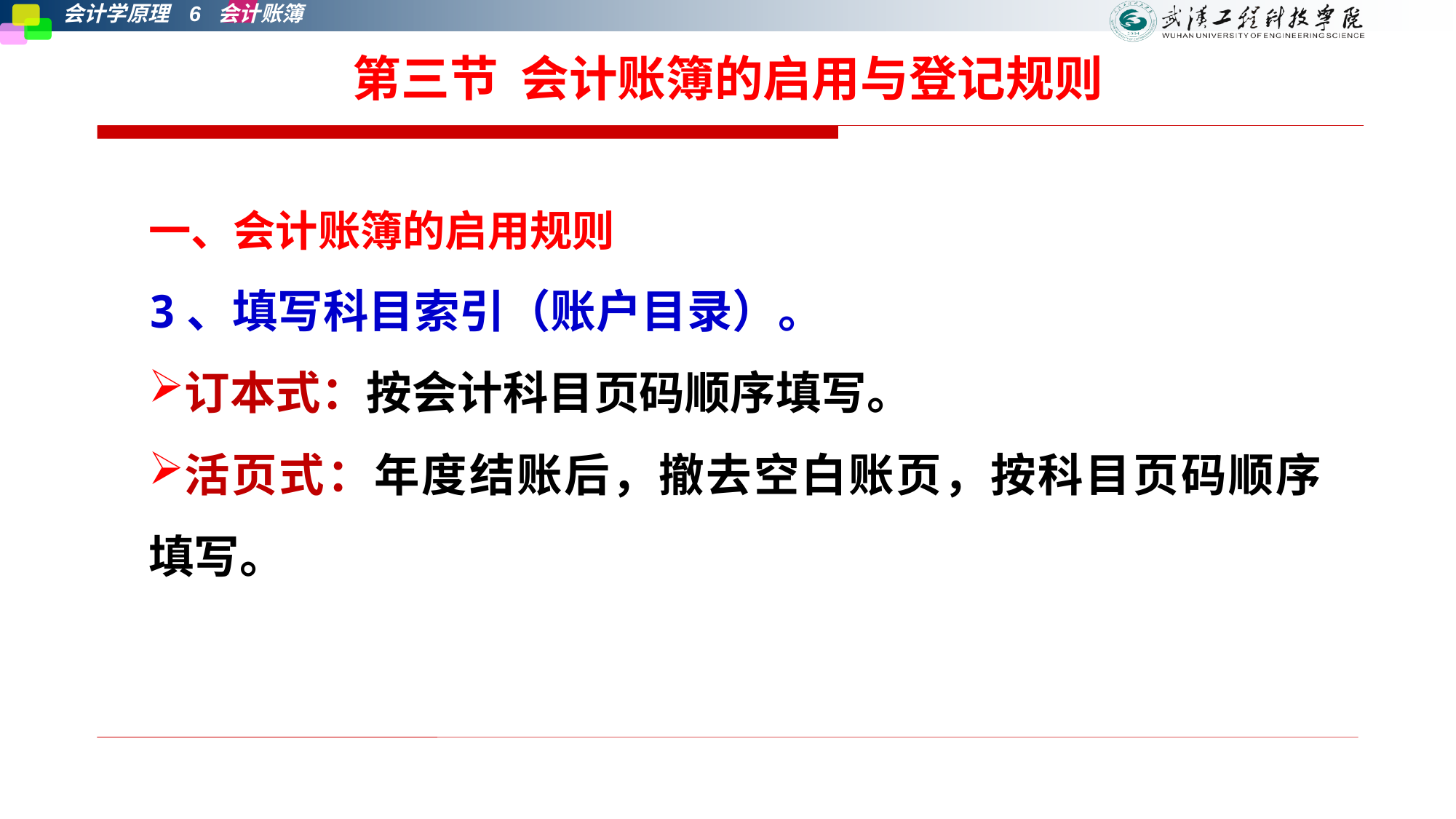

# 第三节  会计账簿的启用与登记规则
一、会计账簿的启用规则
3、填写科目索引（账户目录）。
订本式：按会计科目页码顺序填写。
活页式：年度结账后，撤去空白账页，按科目页码顺序填写。